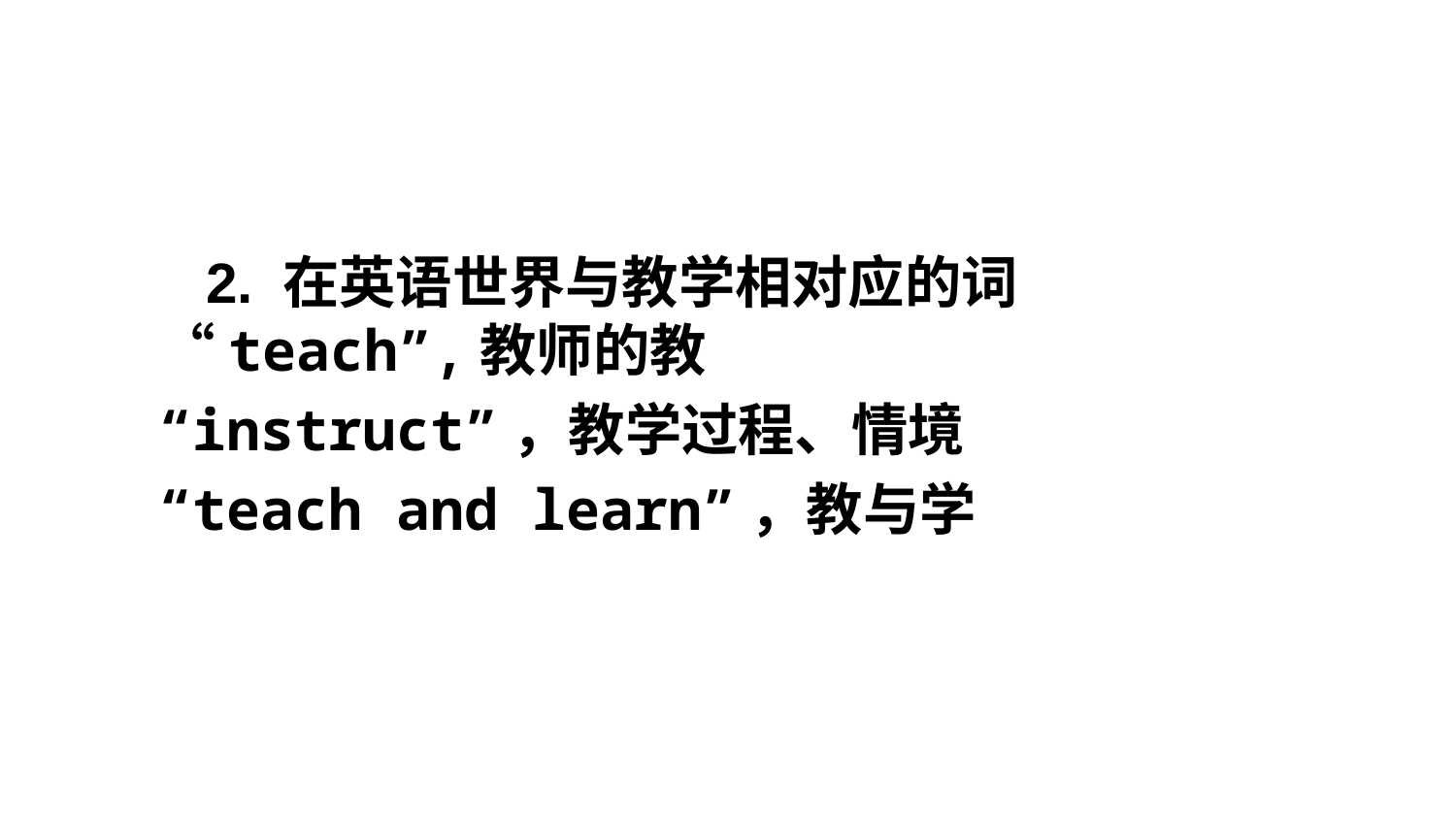

#
   2. 在英语世界与教学相对应的词     “teach”,教师的教
“instruct”，教学过程、情境
“teach and learn”，教与学